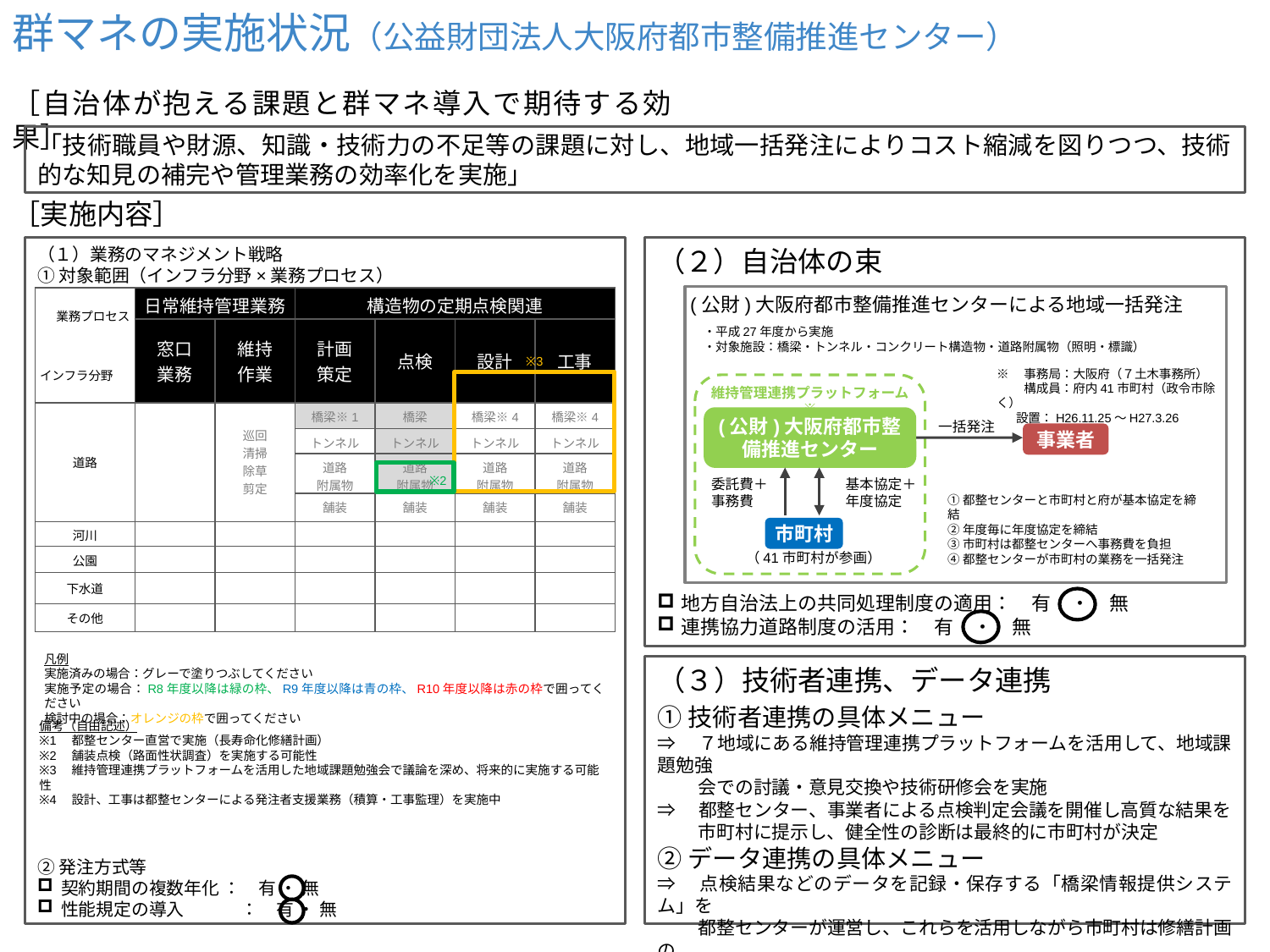

群マネの実施状況（公益財団法人大阪府都市整備推進センター）
［自治体が抱える課題と群マネ導入で期待する効果］
「技術職員や財源、知識・技術力の不足等の課題に対し、地域一括発注によりコスト縮減を図りつつ、技術的な知見の補完や管理業務の効率化を実施」
［実施内容］
（１）業務のマネジメント戦略
（２）自治体の束
①対象範囲（インフラ分野×業務プロセス）
(公財)大阪府都市整備推進センターによる地域一括発注
| 業務プロセス インフラ分野 | 日常維持管理業務 |  | 構造物の定期点検関連 |  |  |  |
| --- | --- | --- | --- | --- | --- | --- |
|  | 窓口 業務 | 維持 作業 | 計画 策定 | 点検 | 設計 | 工事 |
| 道路 |  | 巡回 清掃 除草 剪定 | 橋梁※1 | 橋梁 | 橋梁※4 | 橋梁※4 |
|  |  |  | トンネル | トンネル | トンネル | トンネル |
|  |  |  | 道路 附属物 | 道路 附属物 | 道路 附属物 | 道路 附属物 |
|  |  |  | 舗装 | 舗装 | 舗装 | 舗装 |
| 河川 |  |  |  |  |  |  |
| 公園 |  |  |  |  |  |  |
| 下水道 |  |  |  |  |  |  |
| その他 |  |  |  |  |  |  |
・平成27年度から実施
・対象施設：橋梁・トンネル・コンクリート構造物・道路附属物（照明・標識）
※3
※　事務局：大阪府（７土木事務所）
　　 構成員：府内41市町村（政令市除く）
      設置：H26.11.25～H27.3.26

維持管理連携プラットフォーム※
(公財)大阪府都市整備推進センター
一括発注
事業者

※2
委託費＋
事務費
基本協定＋
年度協定
①都整センターと市町村と府が基本協定を締結
②年度毎に年度協定を締結
③市町村は都整センターへ事務費を負担
④都整センターが市町村の業務を一括発注
市町村
（41市町村が参画）
地方自治法上の共同処理制度の適用：　有　・　無
連携協力道路制度の活用：　有　・　無

凡例
実施済みの場合：グレーで塗りつぶしてください
実施予定の場合：R8年度以降は緑の枠、R9年度以降は青の枠、R10年度以降は赤の枠で囲ってください
検討中の場合：オレンジの枠で囲ってください
（３）技術者連携、データ連携
①技術者連携の具体メニュー
⇒　７地域にある維持管理連携プラットフォームを活用して、地域課題勉強
　　 会での討議・意見交換や技術研修会を実施
⇒　都整センター、事業者による点検判定会議を開催し高質な結果を
　　 市町村に提示し、健全性の診断は最終的に市町村が決定
②データ連携の具体メニュー
⇒　点検結果などのデータを記録・保存する「橋梁情報提供システム」を
　　 都整センターが運営し、これらを活用しながら市町村は修繕計画の
     立案等を行うことが可能
備考（自由記述）
※1　都整センター直営で実施（長寿命化修繕計画）
※2　舗装点検（路面性状調査）を実施する可能性
※3　維持管理連携プラットフォームを活用した地域課題勉強会で議論を深め、将来的に実施する可能性
※4　設計、工事は都整センターによる発注者支援業務（積算・工事監理）を実施中

②発注方式等
契約期間の複数年化 ：　有 ・ 無
性能規定の導入　　　 ：　有 ・ 無